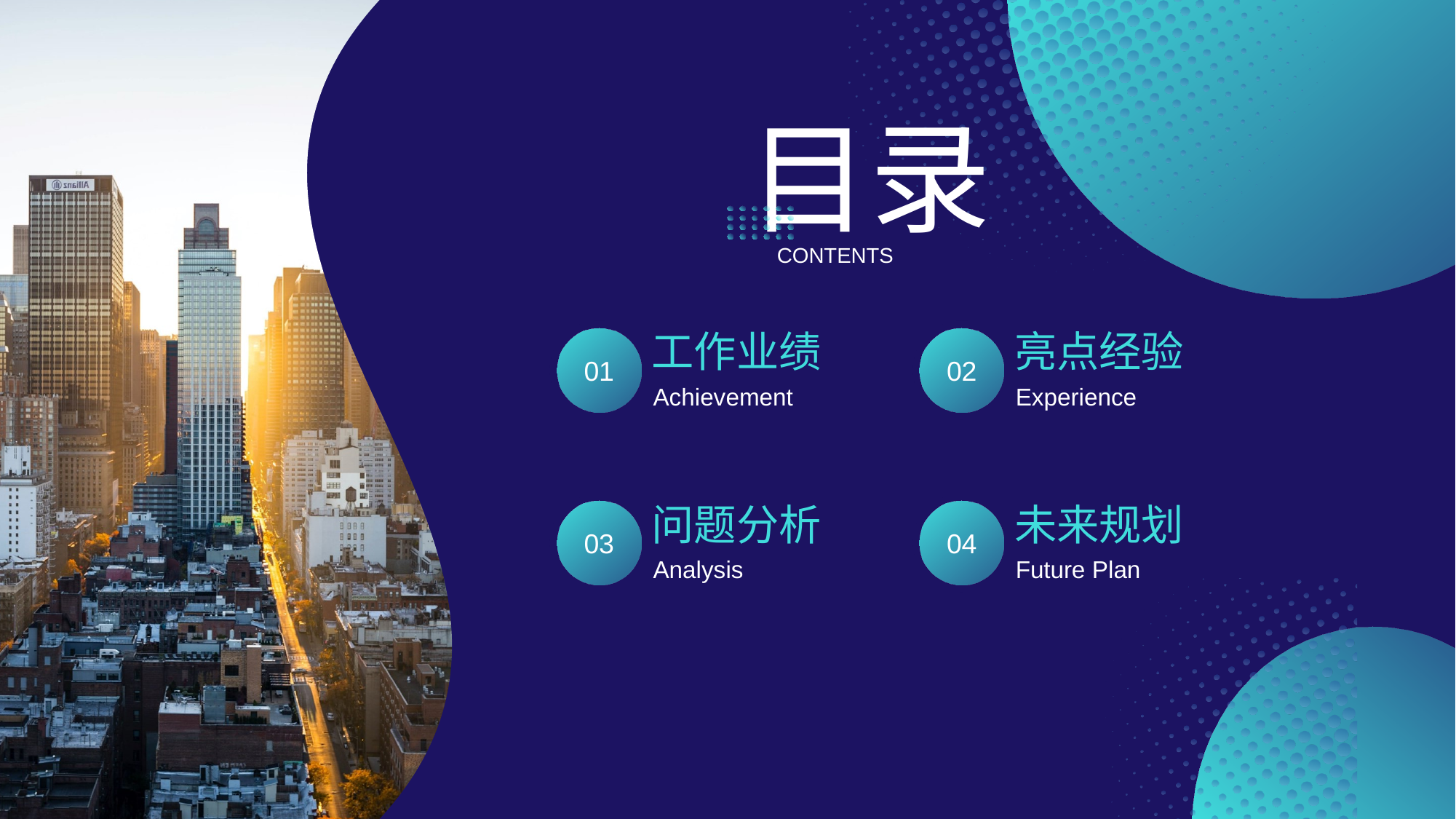

目录

CONTENTS
工作业绩
01
Achievement
亮点经验
02
Experience
问题分析
03
Analysis
未来规划
04
Future Plan